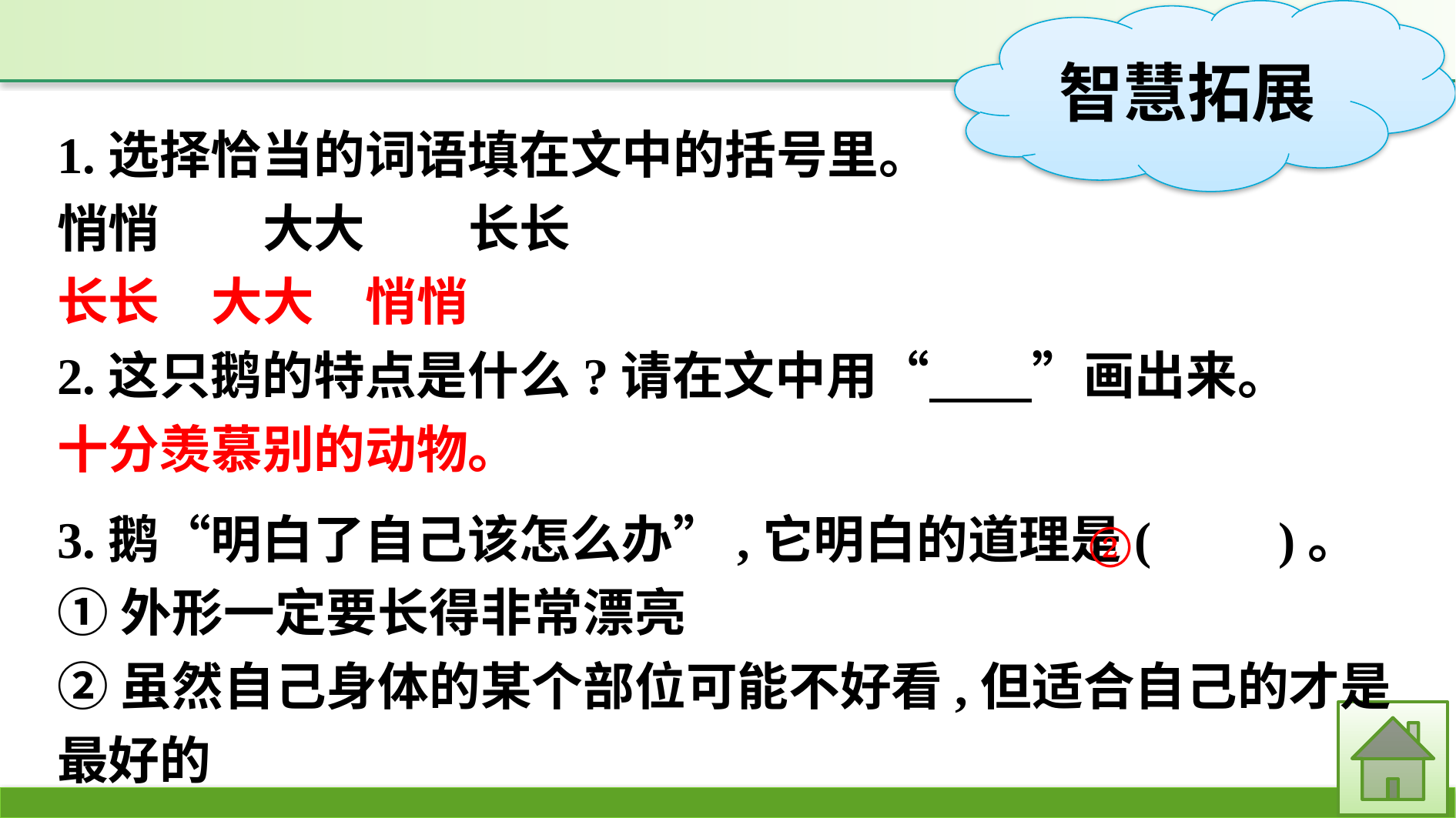

1.选择恰当的词语填在文中的括号里。
悄悄　　大大　　长长
长长　大大　悄悄
2.这只鹅的特点是什么?请在文中用“　　”画出来。
十分羡慕别的动物。
3.鹅“明白了自己该怎么办”,它明白的道理是(　　)。
①外形一定要长得非常漂亮
②虽然自己身体的某个部位可能不好看,但适合自己的才是最好的
②